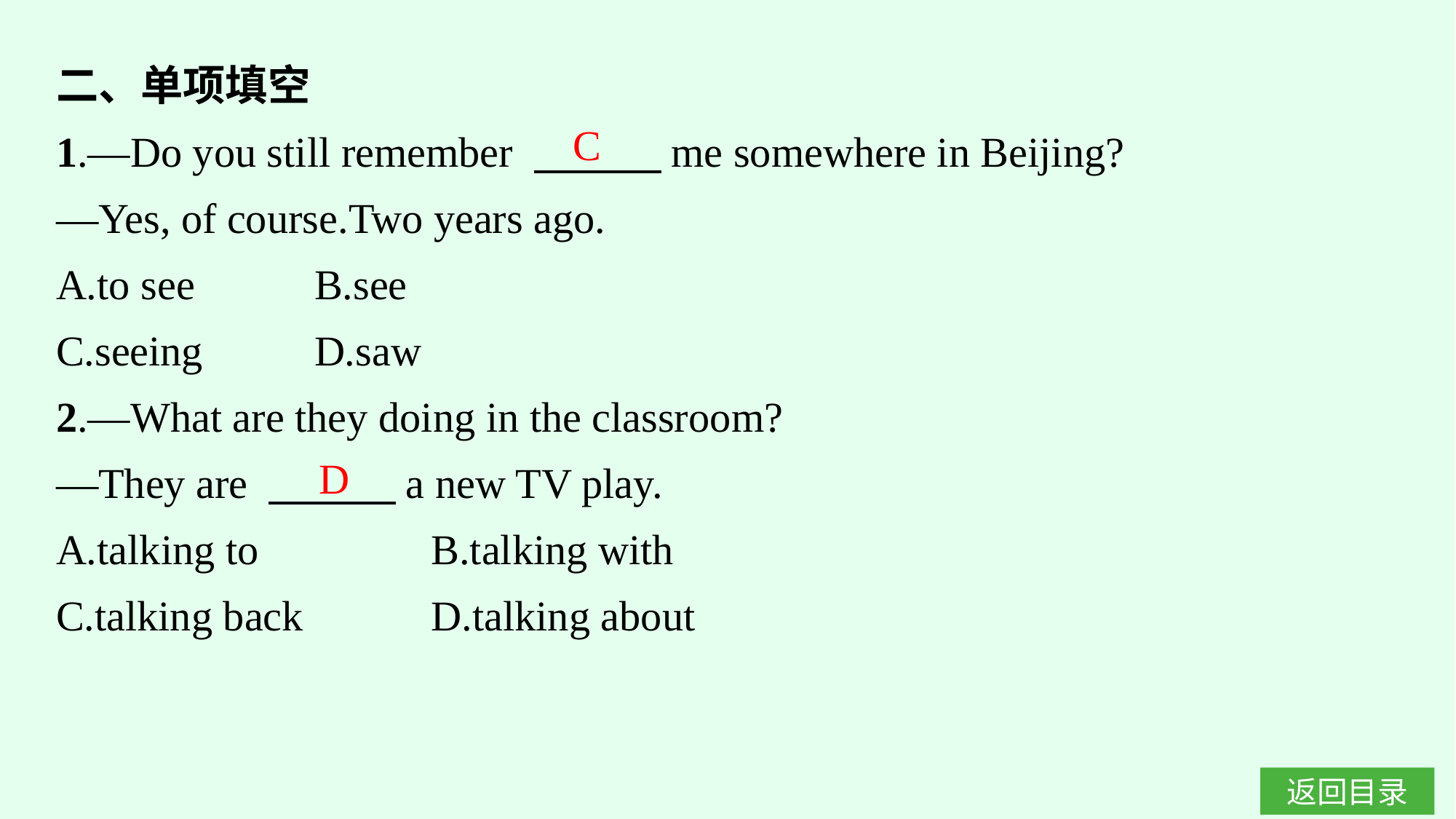

二、单项填空
1.—Do you still remember 　　　me somewhere in Beijing?
—Yes, of course.Two years ago.
A.to see		B.see
C.seeing	D.saw
2.—What are they doing in the classroom?
—They are 　　　a new TV play.
A.talking to		B.talking with
C.talking back		D.talking about
C
D